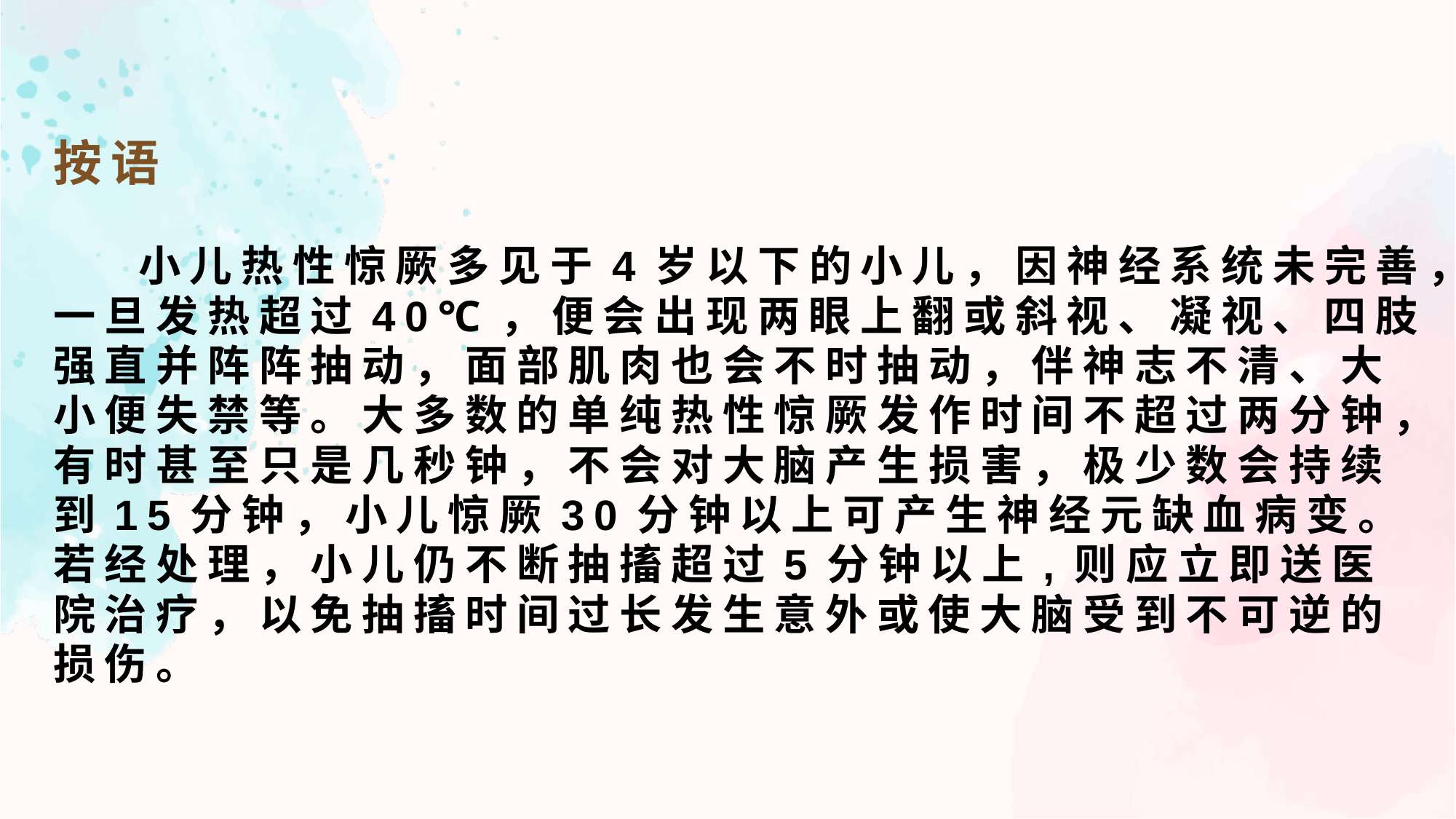

按语

    小儿热性惊厥多见于4岁以下的小儿，因神经系统未完善，一旦发热超过40℃，便会出现两眼上翻或斜视、凝视、四肢强直并阵阵抽动，面部肌肉也会不时抽动，伴神志不清、大小便失禁等。大多数的单纯热性惊厥发作时间不超过两分钟，有时甚至只是几秒钟，不会对大脑产生损害，极少数会持续到15分钟，小儿惊厥30分钟以上可产生神经元缺血病变。若经处理，小儿仍不断抽搐超过5分钟以上,则应立即送医院治疗，以免抽搐时间过长发生意外或使大脑受到不可逆的损伤。